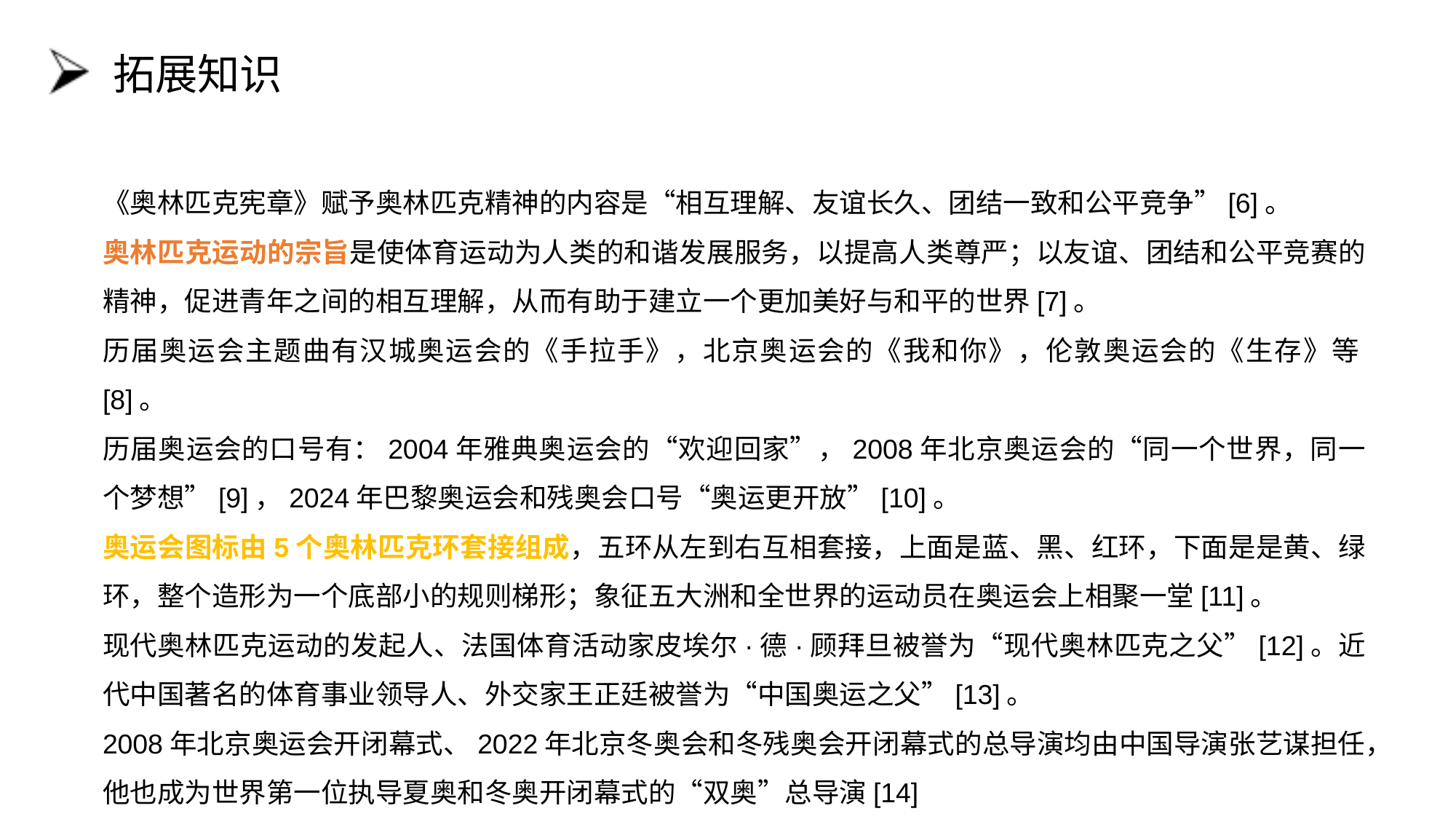

# 拓展知识
《奥林匹克宪章》赋予奥林匹克精神的内容是“相互理解、友谊长久、团结一致和公平竞争”[6]。
奥林匹克运动的宗旨是使体育运动为人类的和谐发展服务，以提高人类尊严；以友谊、团结和公平竞赛的精神，促进青年之间的相互理解，从而有助于建立一个更加美好与和平的世界[7]。
历届奥运会主题曲有汉城奥运会的《手拉手》，北京奥运会的《我和你》，伦敦奥运会的《生存》等[8]。
历届奥运会的口号有：2004年雅典奥运会的“欢迎回家”，2008年北京奥运会的“同一个世界，同一个梦想”[9]，2024年巴黎奥运会和残奥会口号“奥运更开放”[10]。
奥运会图标由5个奥林匹克环套接组成，五环从左到右互相套接，上面是蓝、黑、红环，下面是是黄、绿环，整个造形为一个底部小的规则梯形；象征五大洲和全世界的运动员在奥运会上相聚一堂[11]。
现代奥林匹克运动的发起人、法国体育活动家皮埃尔·德·顾拜旦被誉为“现代奥林匹克之父”[12]。近代中国著名的体育事业领导人、外交家王正廷被誉为“中国奥运之父”[13]。
2008年北京奥运会开闭幕式、2022年北京冬奥会和冬残奥会开闭幕式的总导演均由中国导演张艺谋担任，他也成为世界第一位执导夏奥和冬奥开闭幕式的“双奥”总导演[14]